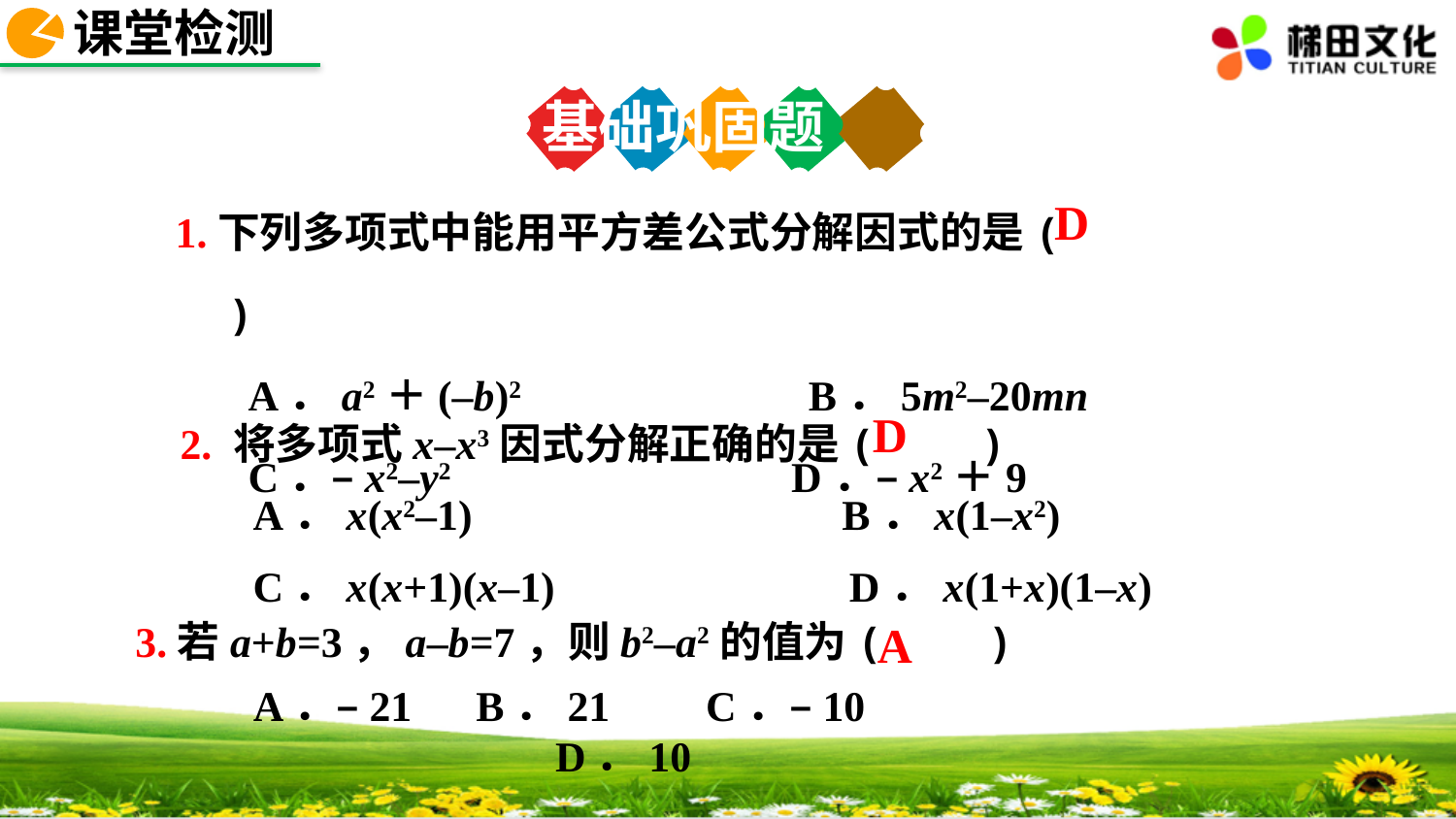

课堂检测

基础巩固题

1.下列多项式中能用平方差公式分解因式的是(　　)
A．a2＋(–b)2                           B．5m2–20mn
C．–x2–y2                                D．–x2＋9
D
2. 将多项式x–x3因式分解正确的是(　　)
A．x(x2–1)	                            B．x(1–x2)
C．x(x+1)(x–1)	               D．x(1+x)(1–x)
D
3.若a+b=3，a–b=7，则b2–a2的值为(　　)
A
A．–21      B．21         C．–10             D．10